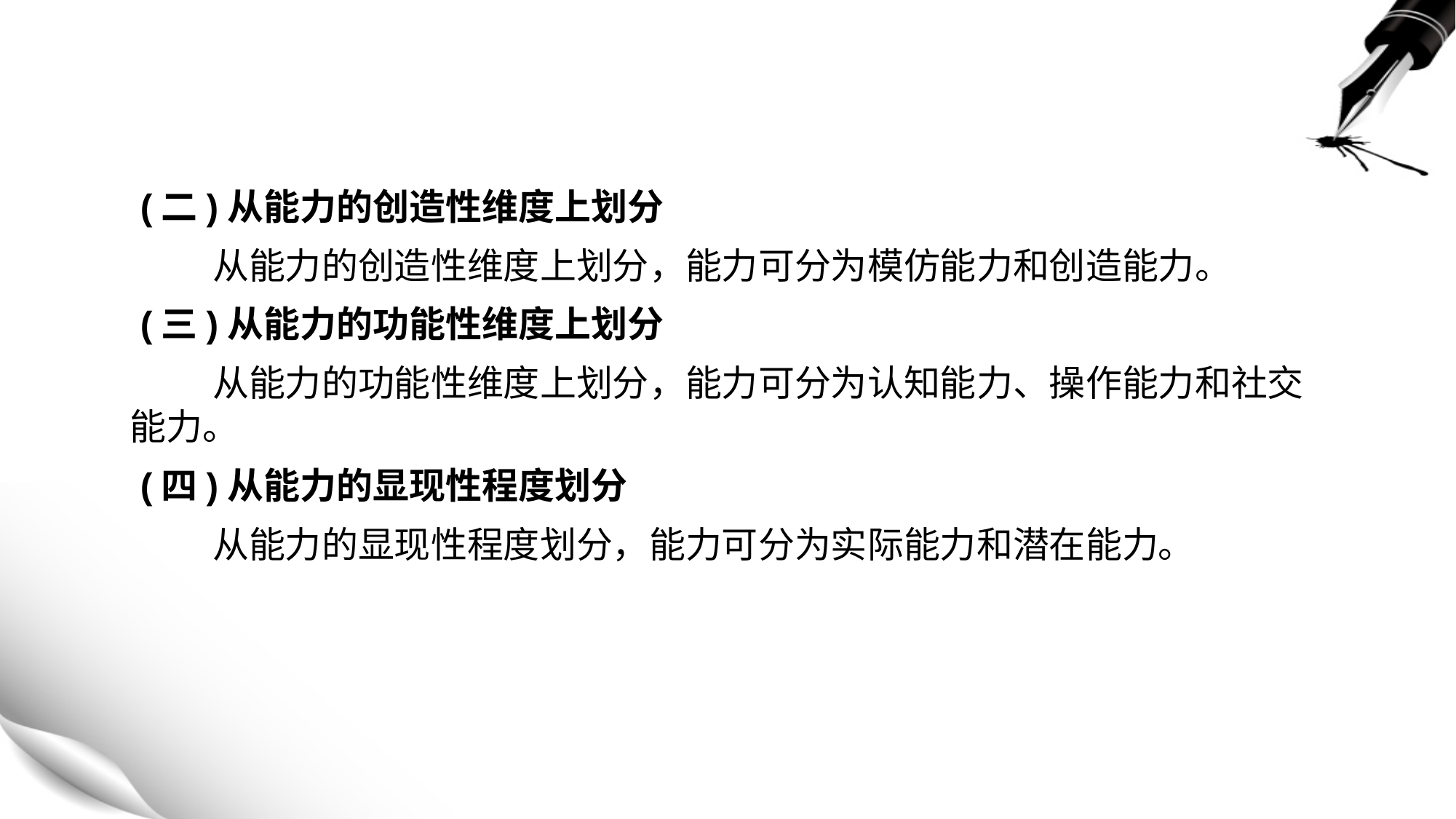

(二)从能力的创造性维度上划分
         从能力的创造性维度上划分，能力可分为模仿能力和创造能力。
 (三)从能力的功能性维度上划分
         从能力的功能性维度上划分，能力可分为认知能力、操作能力和社交能力。
 (四)从能力的显现性程度划分
         从能力的显现性程度划分，能力可分为实际能力和潜在能力。